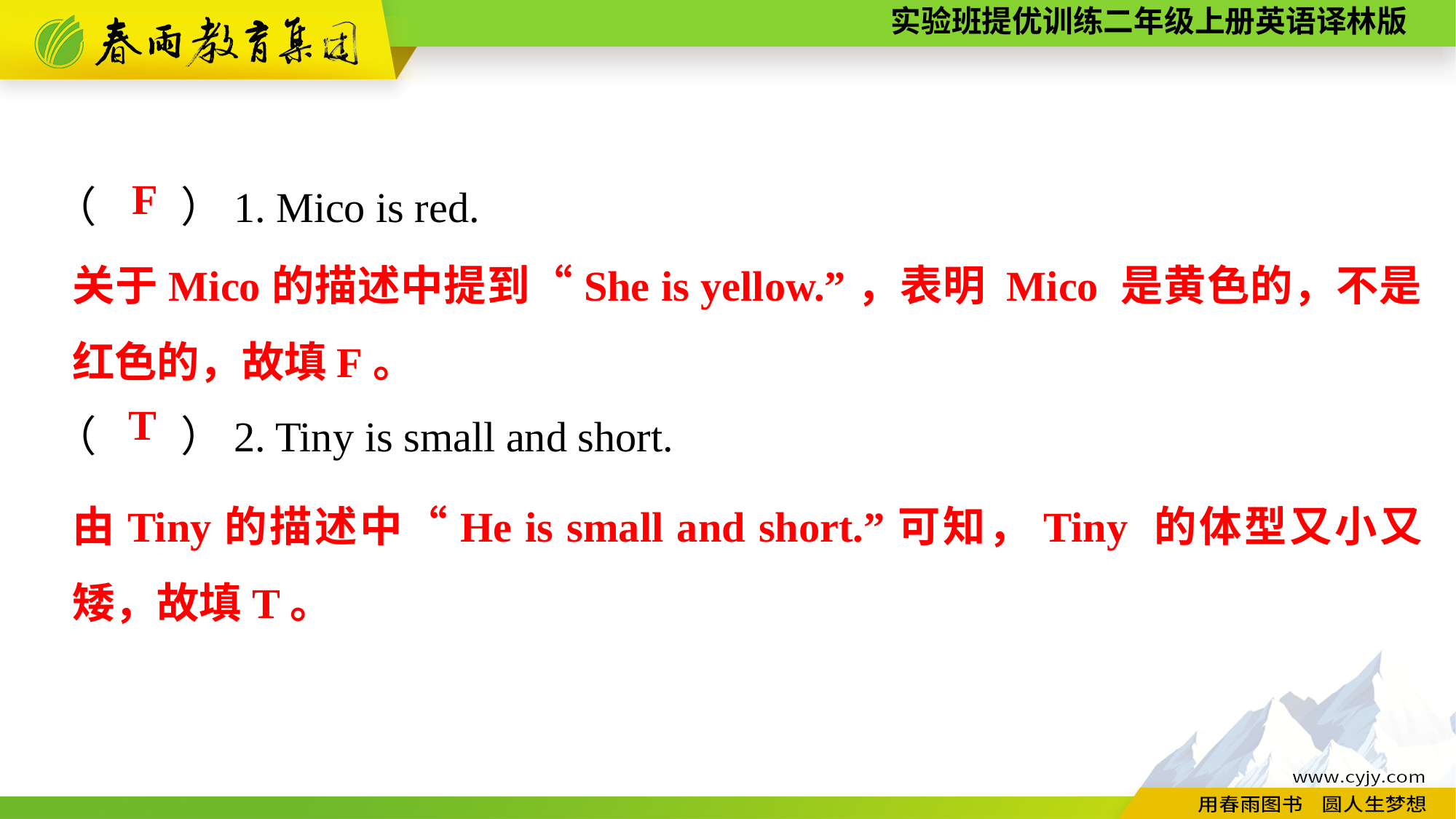

（　　）1. Mico is red.

（　　）2. Tiny is small and short.
F
关于Mico的描述中提到“She is yellow.”，表明 Mico 是黄色的，不是红色的，故填F。
T
由Tiny的描述中“He is small and short.”可知，Tiny 的体型又小又矮，故填T。